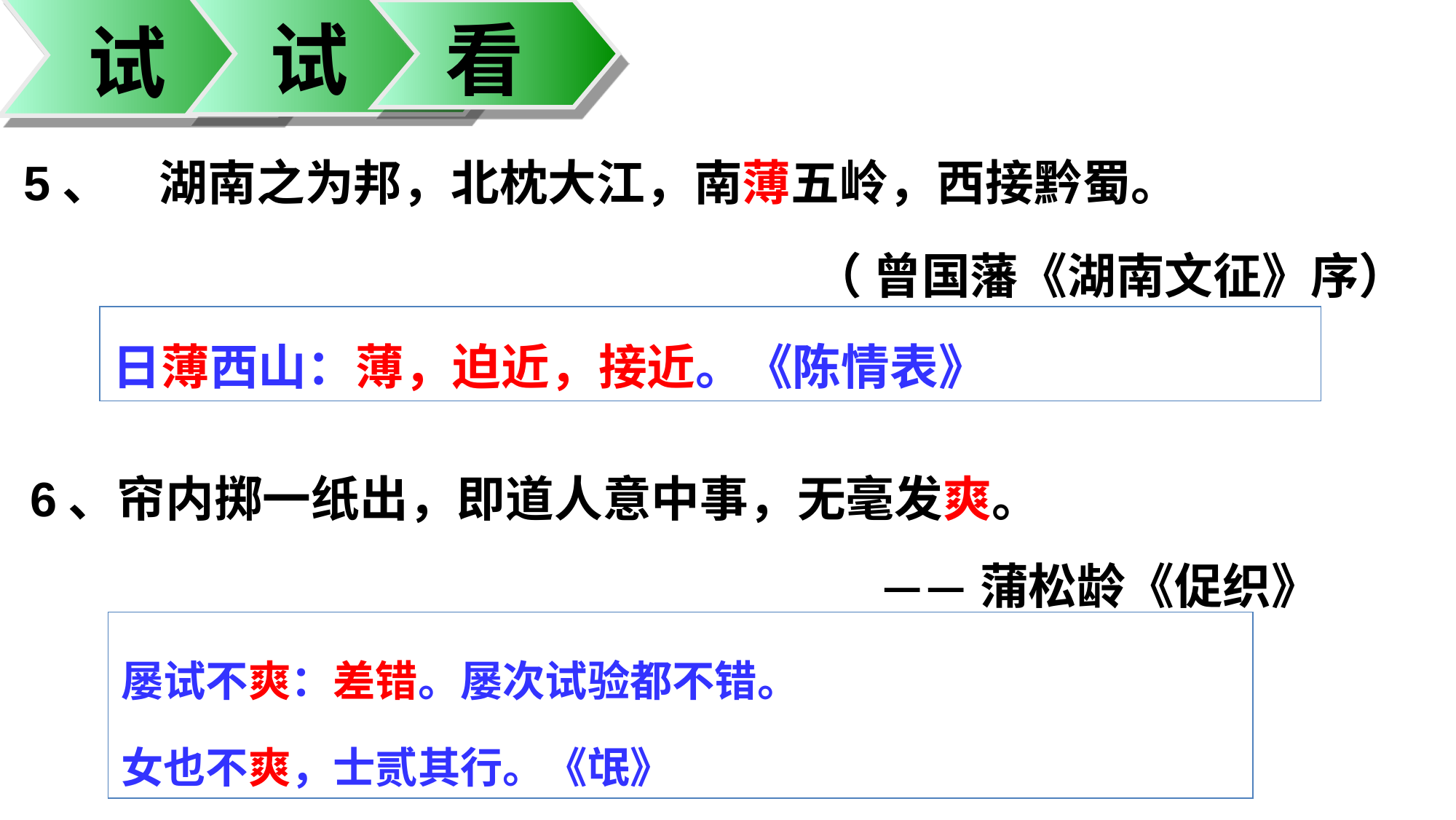

试
看
试
5、　湖南之为邦，北枕大江，南薄五岭，西接黔蜀。
（ 曾国藩《湖南文征》序）
日薄西山：薄，迫近，接近。《陈情表》
6、帘内掷一纸出，即道人意中事，无毫发爽。
——蒲松龄《促织》
屡试不爽：差错。屡次试验都不错。
女也不爽，士贰其行。《氓》